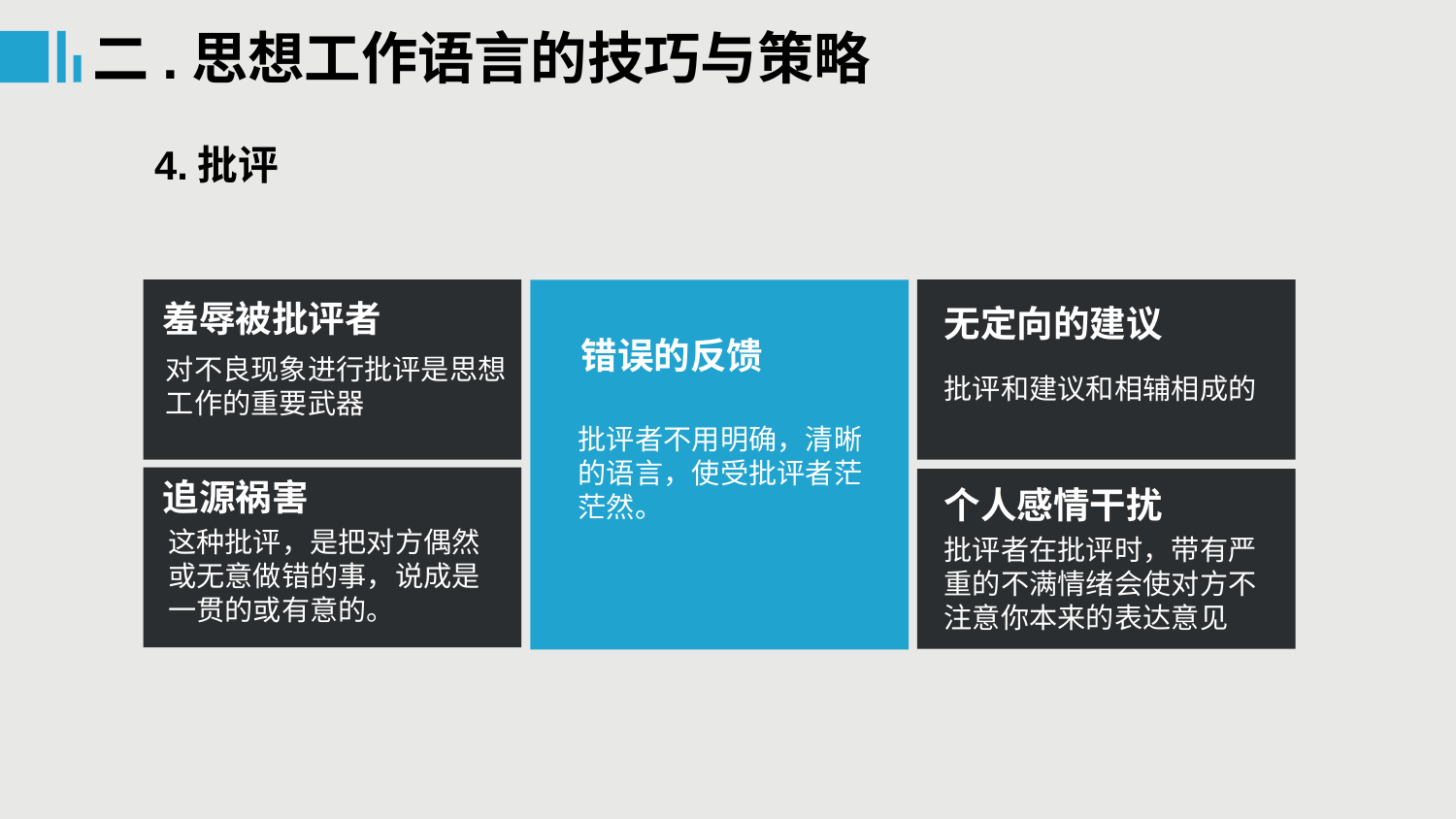

二.思想工作语言的技巧与策略

4.批评

羞辱被批评者
无定向的建议
错误的反馈
对不良现象进行批评是思想工作的重要武器
批评和建议和相辅相成的
批评者不用明确，清晰的语言，使受批评者茫茫然。

追源祸害

个人感情干扰
这种批评，是把对方偶然或无意做错的事，说成是一贯的或有意的。
批评者在批评时，带有严重的不满情绪会使对方不注意你本来的表达意见